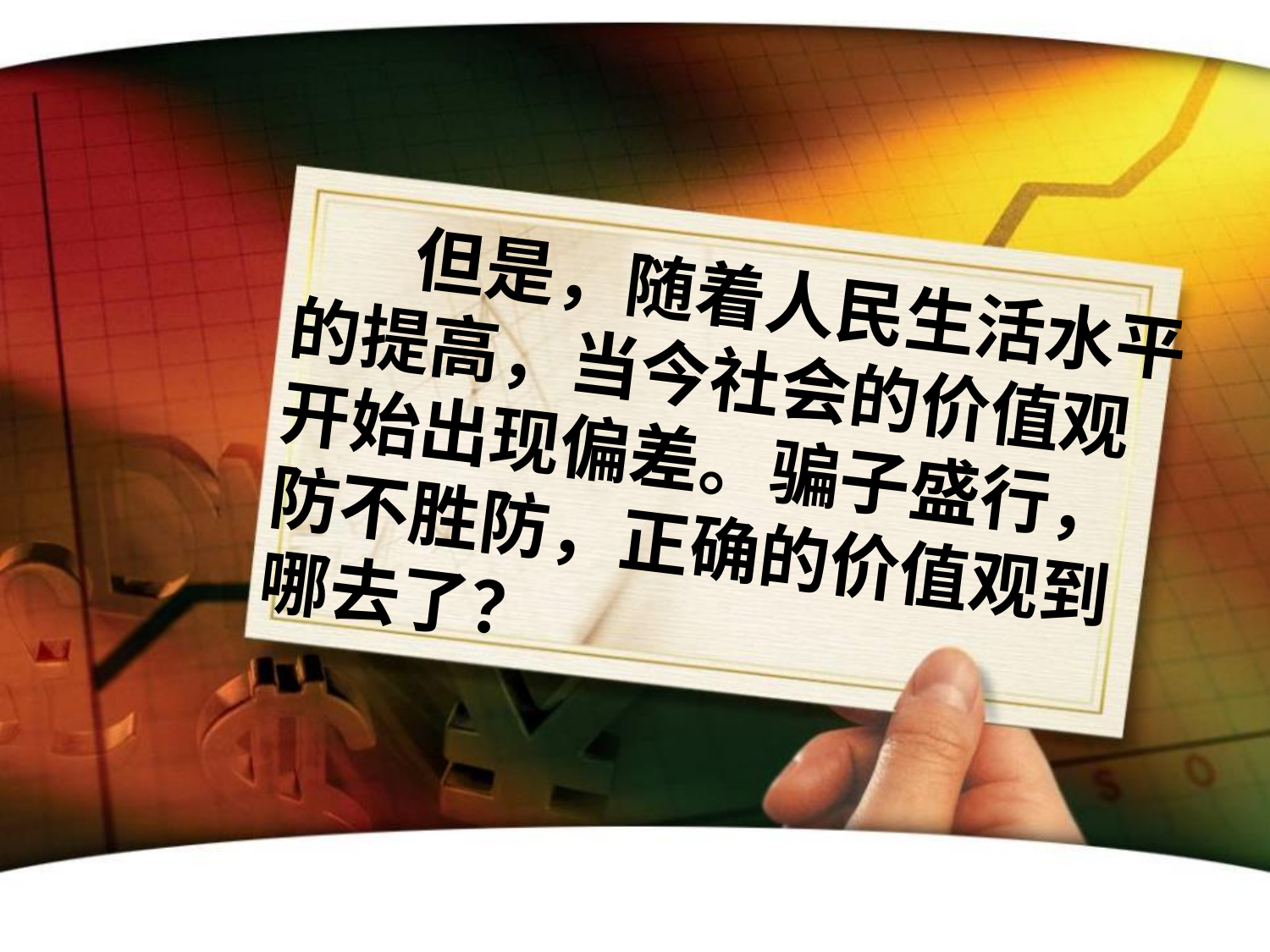

但是，随着人民生活水平的提高，当今社会的价值观开始出现偏差。骗子盛行，防不胜防，正确的价值观到哪去了？